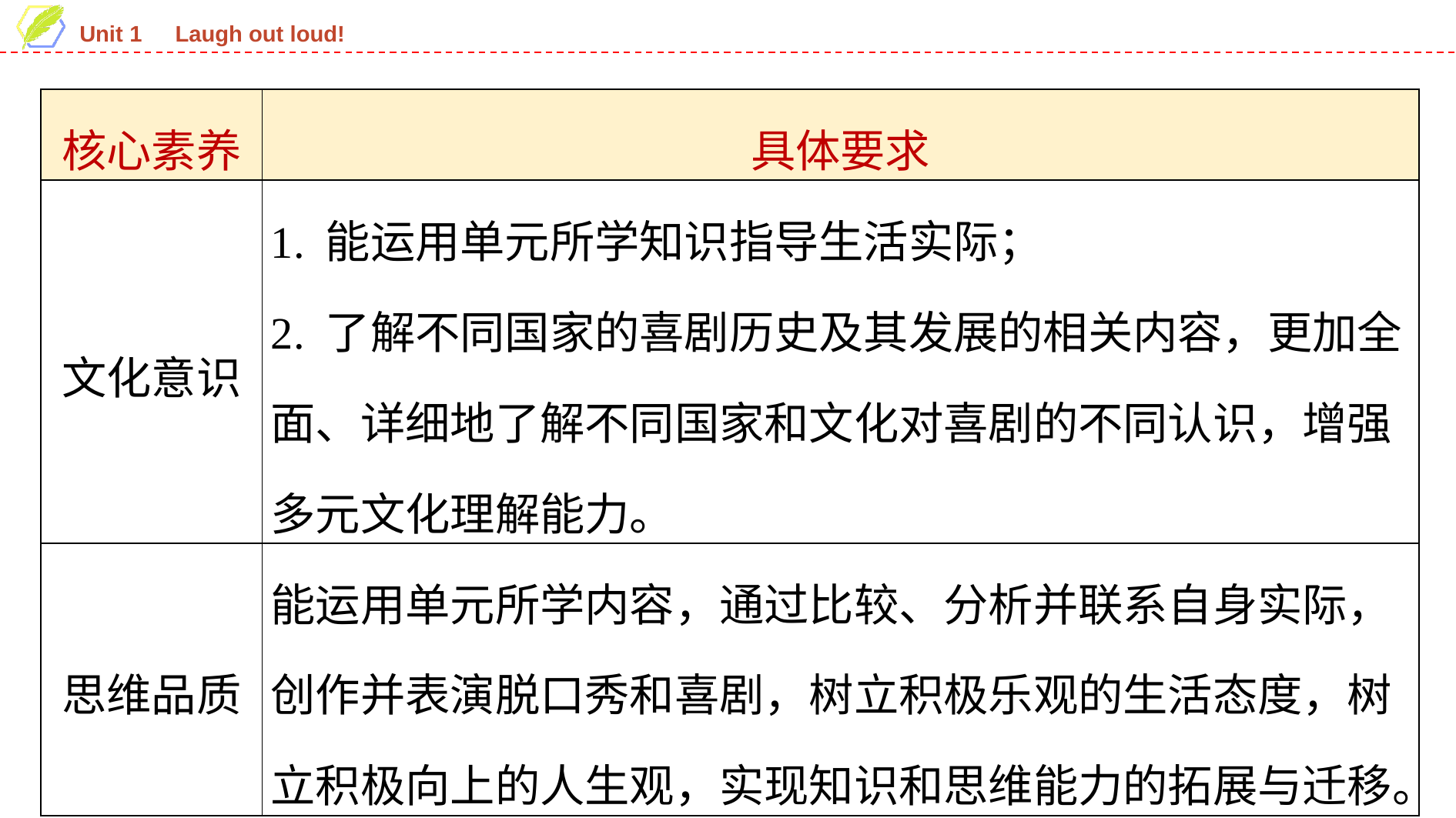

| 核心素养 | 具体要求 |
| --- | --- |
| 文化意识 | 1. 能运用单元所学知识指导生活实际； 2. 了解不同国家的喜剧历史及其发展的相关内容，更加全面、详细地了解不同国家和文化对喜剧的不同认识，增强多元文化理解能力。 |
| 思维品质 | 能运用单元所学内容，通过比较、分析并联系自身实际，创作并表演脱口秀和喜剧，树立积极乐观的生活态度，树立积极向上的人生观，实现知识和思维能力的拓展与迁移。 |